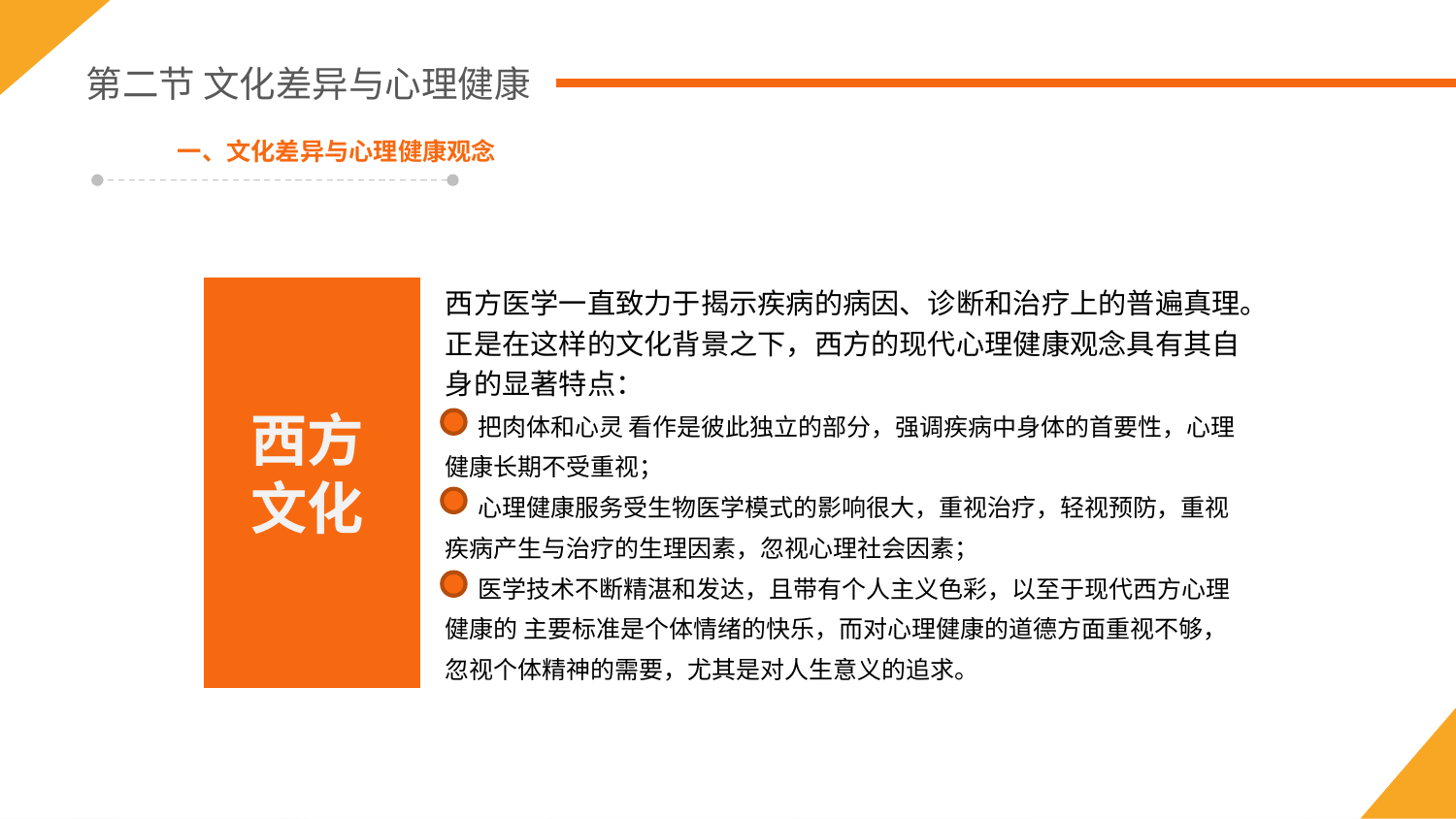

第二节 文化差异与心理健康
一、文化差异与心理健康观念
西方医学一直致力于揭示疾病的病因、诊断和治疗上的普遍真理。正是在这样的文化背景之下，西方的现代心理健康观念具有其自身的显著特点：
     把肉体和心灵 看作是彼此独立的部分，强调疾病中身体的首要性，心理健康长期不受重视；
     心理健康服务受生物医学模式的影响很大，重视治疗，轻视预防，重视疾病产生与治疗的生理因素，忽视心理社会因素；
     医学技术不断精湛和发达，且带有个人主义色彩，以至于现代西方心理健康的 主要标准是个体情绪的快乐，而对心理健康的道德方面重视不够，忽视个体精神的需要，尤其是对人生意义的追求。

西方
文化